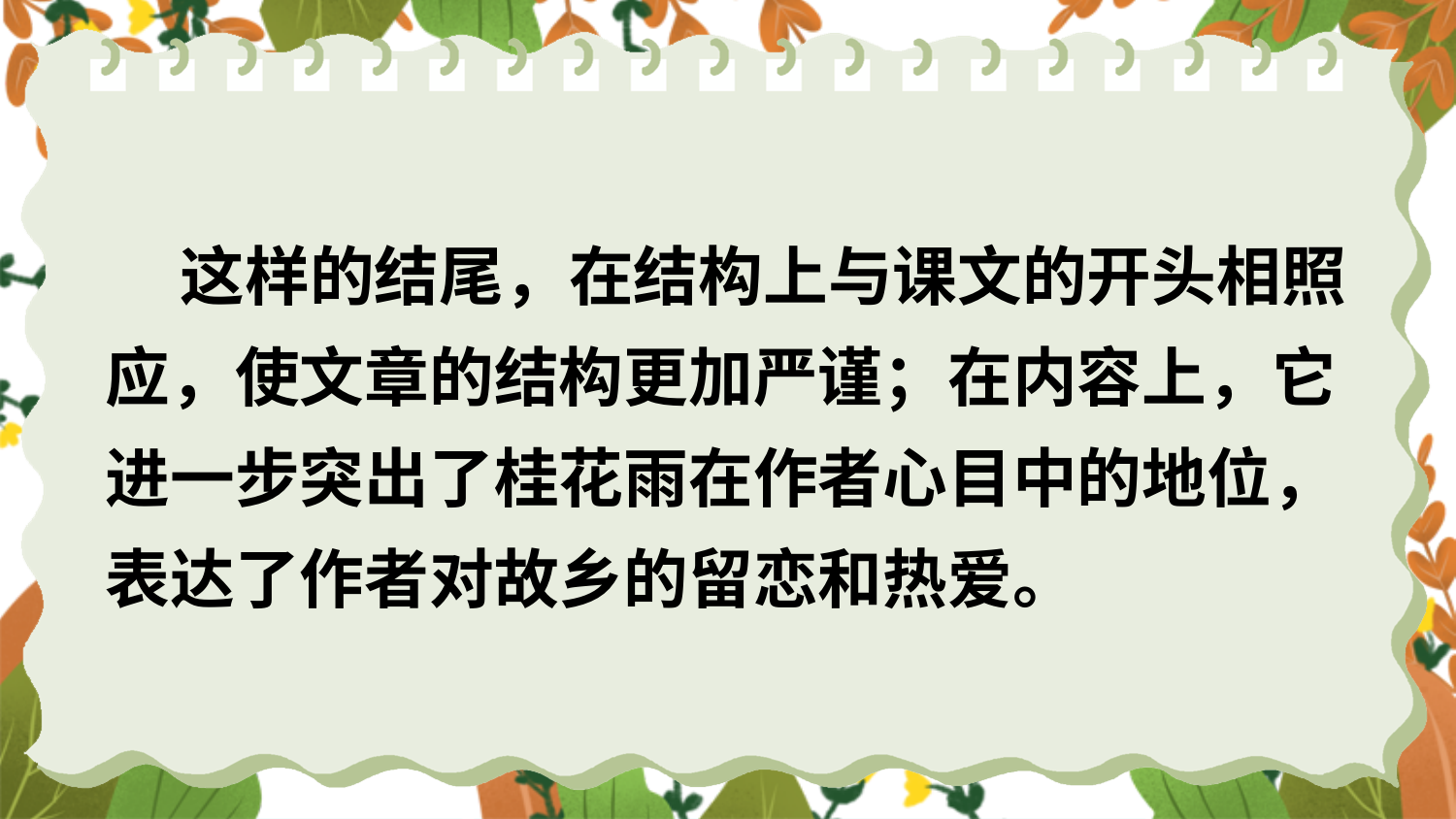

这样的结尾，在结构上与课文的开头相照应，使文章的结构更加严谨；在内容上，它进一步突出了桂花雨在作者心目中的地位，表达了作者对故乡的留恋和热爱。